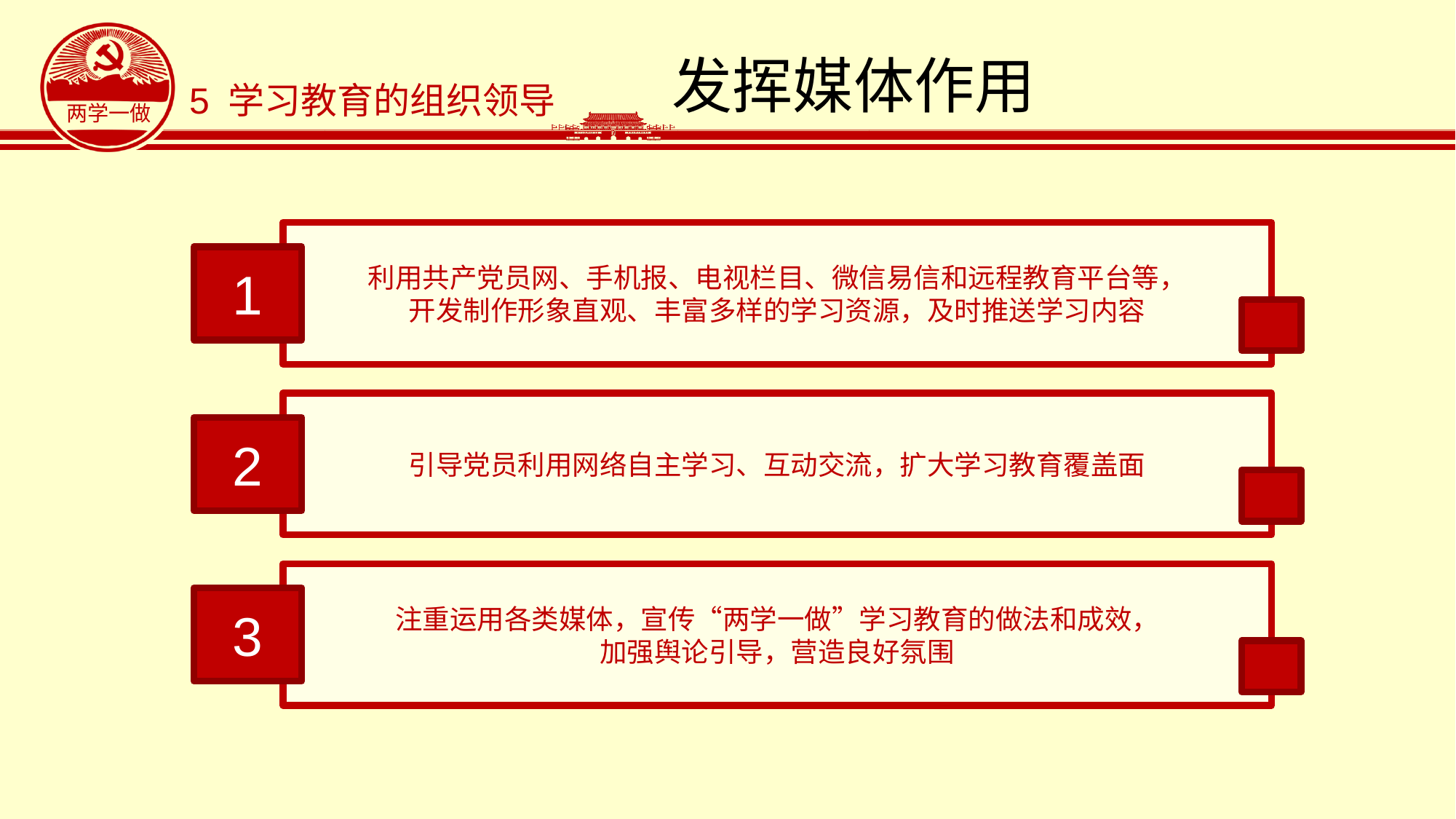

# 发挥媒体作用
5 学习教育的组织领导
利用共产党员网、手机报、电视栏目、微信易信和远程教育平台等，
开发制作形象直观、丰富多样的学习资源，及时推送学习内容
1

引导党员利用网络自主学习、互动交流，扩大学习教育覆盖面
2

注重运用各类媒体，宣传“两学一做”学习教育的做法和成效，
加强舆论引导，营造良好氛围
3